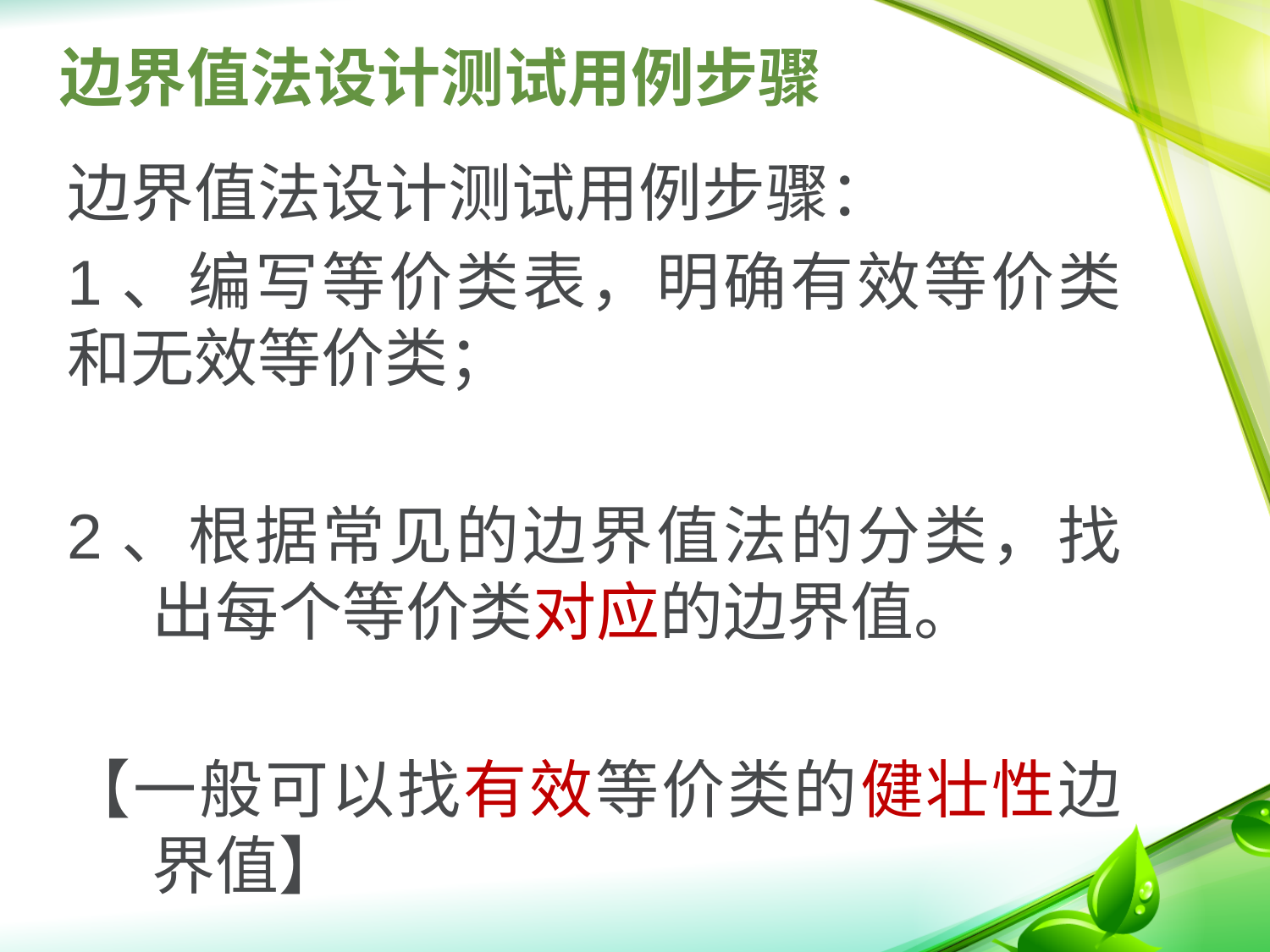

# 边界值法设计测试用例步骤
边界值法设计测试用例步骤：
1、编写等价类表，明确有效等价类和无效等价类；

2、根据常见的边界值法的分类，找出每个等价类对应的边界值。

【一般可以找有效等价类的健壮性边界值】